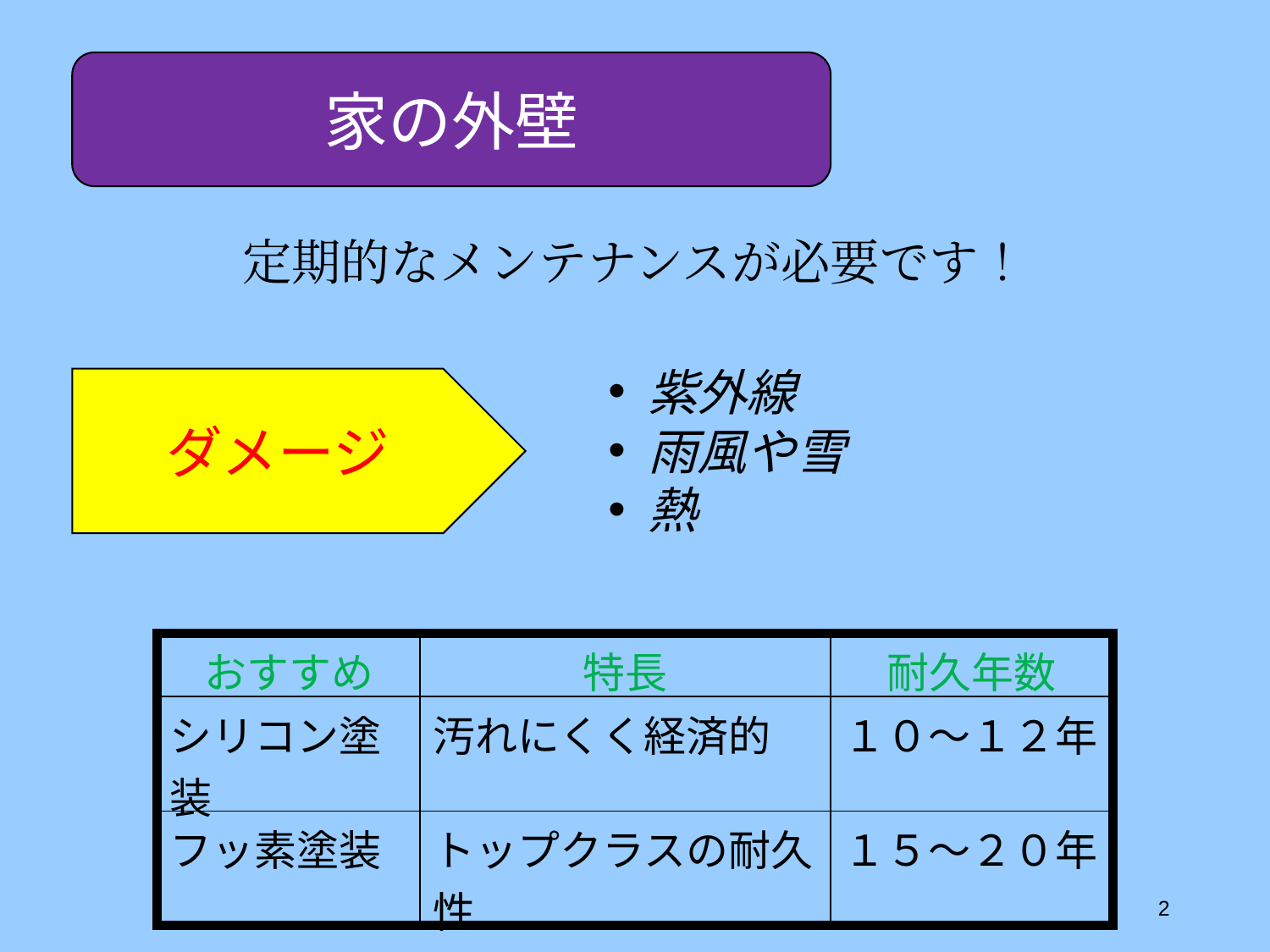

家の外壁
定期的なメンテナンスが必要です！
紫外線
雨風や雪
熱
ダメージ
| おすすめ | 特長 | 耐久年数 |
| --- | --- | --- |
| シリコン塗装 | 汚れにくく経済的 | １０～１２年 |
| フッ素塗装 | トップクラスの耐久性 | １５～２０年 |
2